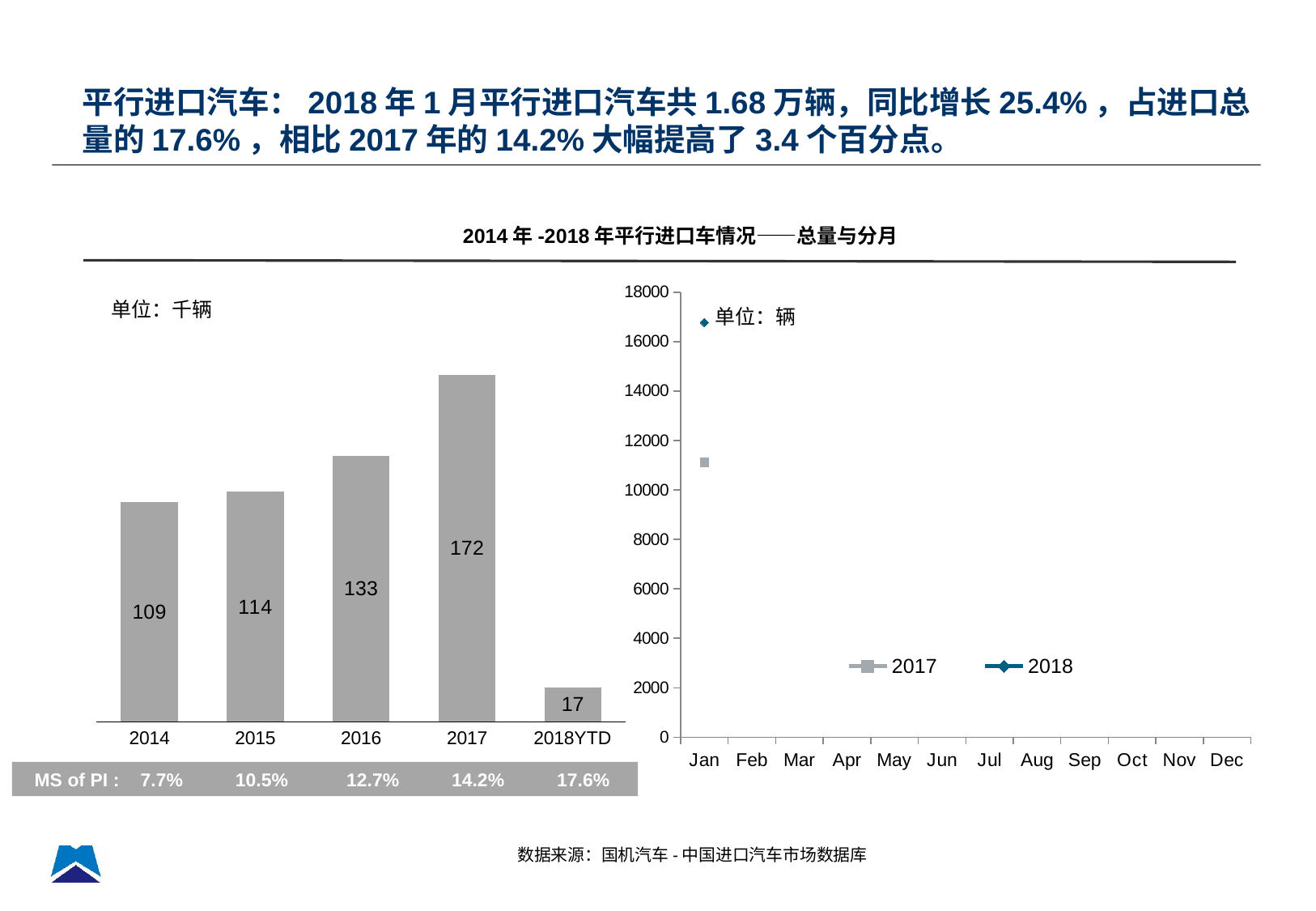

平行进口汽车：2018年1月平行进口汽车共1.68万辆，同比增长25.4%，占进口总量的17.6%，相比2017年的14.2%大幅提高了3.4个百分点。
2014年-2018年平行进口车情况——总量与分月

### Chart

| Category | 2017 | 2018 |
|---|---|---|
| Jan | 11114.0 | 16777.0 |
| Feb | None | None |
| Mar | None | None |
| Apr | None | None |
| May | None | None |
| Jun | None | None |
| Jul | None | None |
| Aug | None | None |
| Sep | None | None |
| Oct | None | None |
| Nov | None | None |
| Dec | None | None |
单位：千辆
单位：辆

### Chart

| Category | PI | 列1 |
|---|---|---|
| 2014 | 109.0 | None |
| 2015 | 114.0 | None |
| 2016 | 132.0 | None |
| 2017 | 172.0 | None |
| 2018YTD | 17.0 | None |
  MS of PI :    7.7%          10.5%           12.7%          14.2%          17.6%
数据来源：国机汽车-中国进口汽车市场数据库